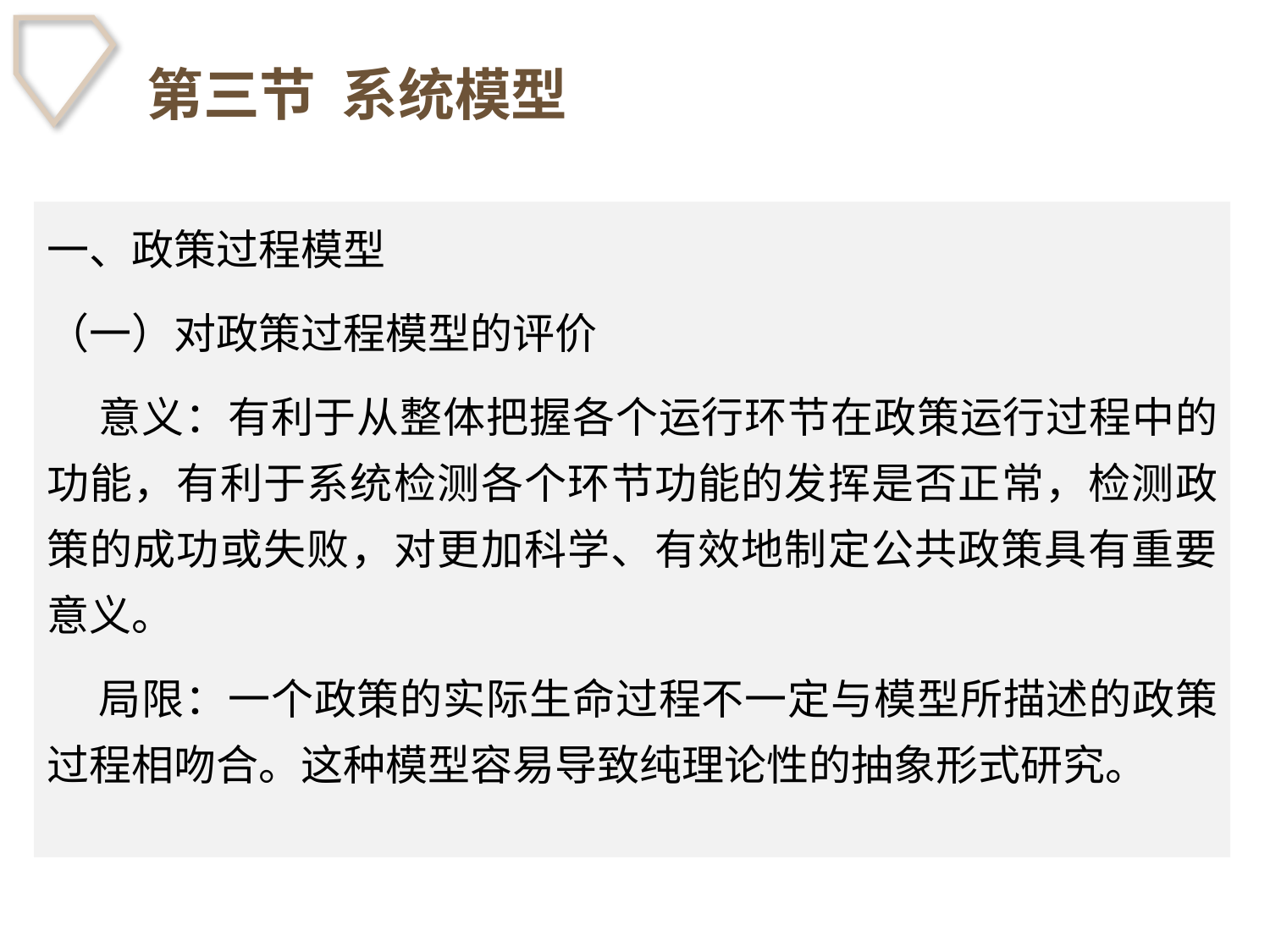

# 第三节  系统模型
一、政策过程模型
（一）对政策过程模型的评价
    意义：有利于从整体把握各个运行环节在政策运行过程中的功能，有利于系统检测各个环节功能的发挥是否正常，检测政策的成功或失败，对更加科学、有效地制定公共政策具有重要意义。
    局限：一个政策的实际生命过程不一定与模型所描述的政策过程相吻合。这种模型容易导致纯理论性的抽象形式研究。